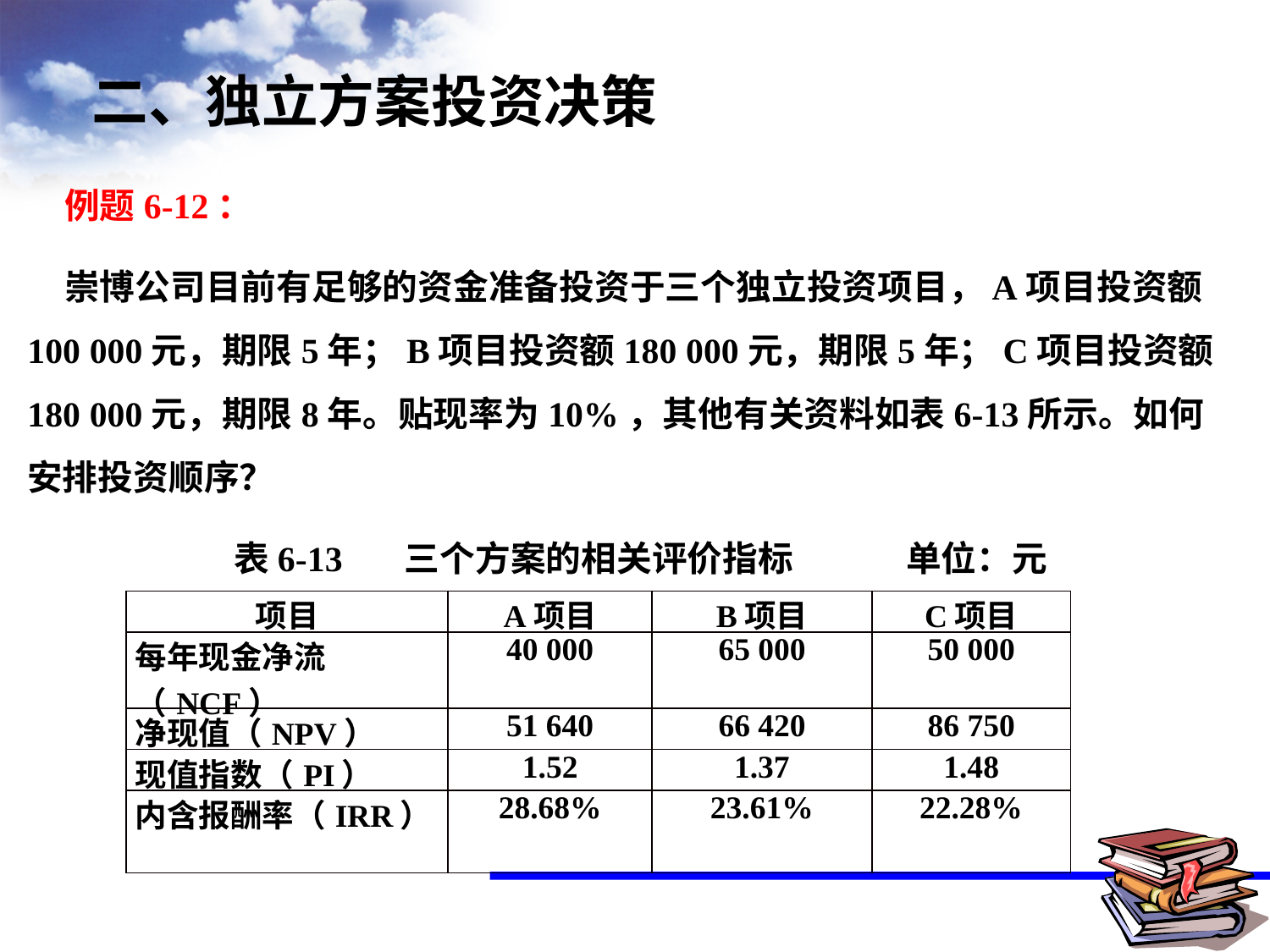

# 二、独立方案投资决策
例题6-12：
崇博公司目前有足够的资金准备投资于三个独立投资项目，A项目投资额100 000元，期限5年；B项目投资额180 000元，期限5年；C项目投资额180 000元，期限8年。贴现率为10%，其他有关资料如表6-13所示。如何安排投资顺序？
                    表6-13      三个方案的相关评价指标              单位：元
| 项目 | A项目 | B项目 | C项目 |
| --- | --- | --- | --- |
| 每年现金净流（NCF） | 40 000 | 65 000 | 50 000 |
| 净现值（NPV） | 51 640 | 66 420 | 86 750 |
| 现值指数（PI） | 1.52 | 1.37 | 1.48 |
| 内含报酬率（IRR） | 28.68% | 23.61% | 22.28% |